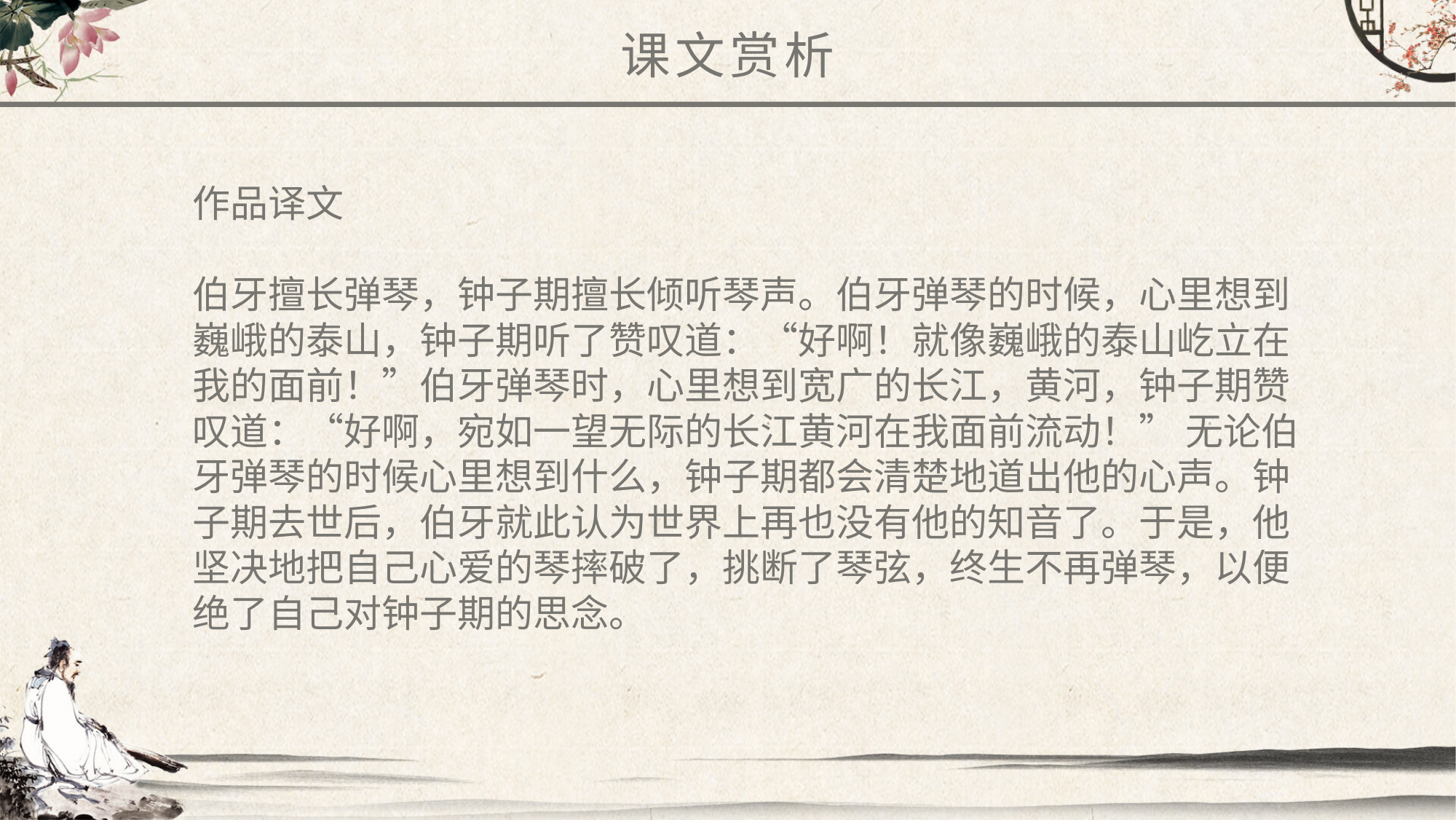

课文赏析

作品译文

伯牙擅长弹琴，钟子期擅长倾听琴声。伯牙弹琴的时候，心里想到巍峨的泰山，钟子期听了赞叹道：“好啊！就像巍峨的泰山屹立在我的面前！”伯牙弹琴时，心里想到宽广的长江，黄河，钟子期赞叹道：“好啊，宛如一望无际的长江黄河在我面前流动！” 无论伯牙弹琴的时候心里想到什么，钟子期都会清楚地道出他的心声。钟子期去世后，伯牙就此认为世界上再也没有他的知音了。于是，他坚决地把自己心爱的琴摔破了，挑断了琴弦，终生不再弹琴，以便绝了自己对钟子期的思念。